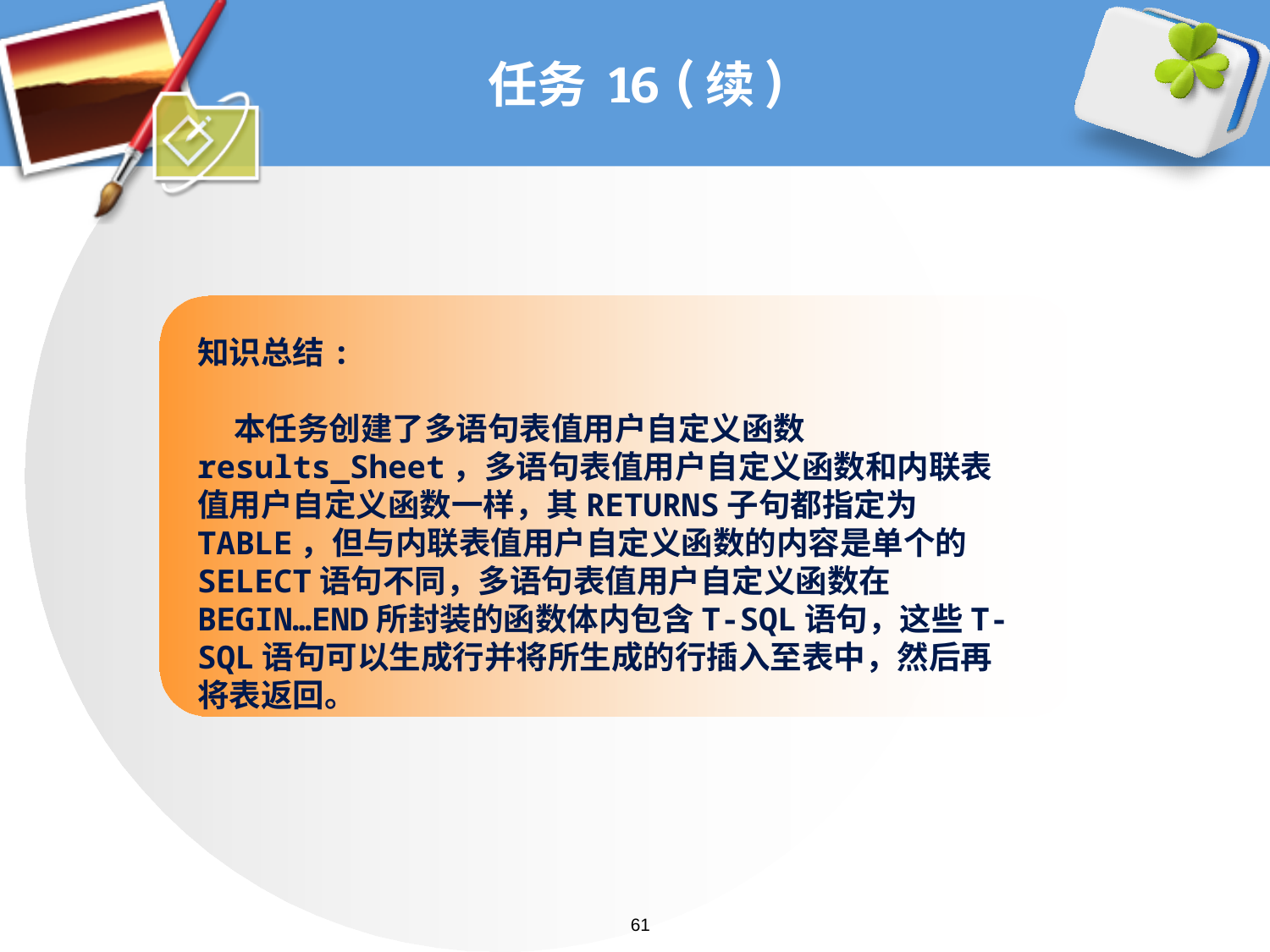

# 任务 16  (续)

知识总结:

    本任务创建了多语句表值用户自定义函数results_Sheet，多语句表值用户自定义函数和内联表值用户自定义函数一样，其RETURNS子句都指定为TABLE，但与内联表值用户自定义函数的内容是单个的SELECT语句不同，多语句表值用户自定义函数在BEGIN…END所封装的函数体内包含T-SQL语句，这些T-SQL语句可以生成行并将所生成的行插入至表中，然后再将表返回。
61